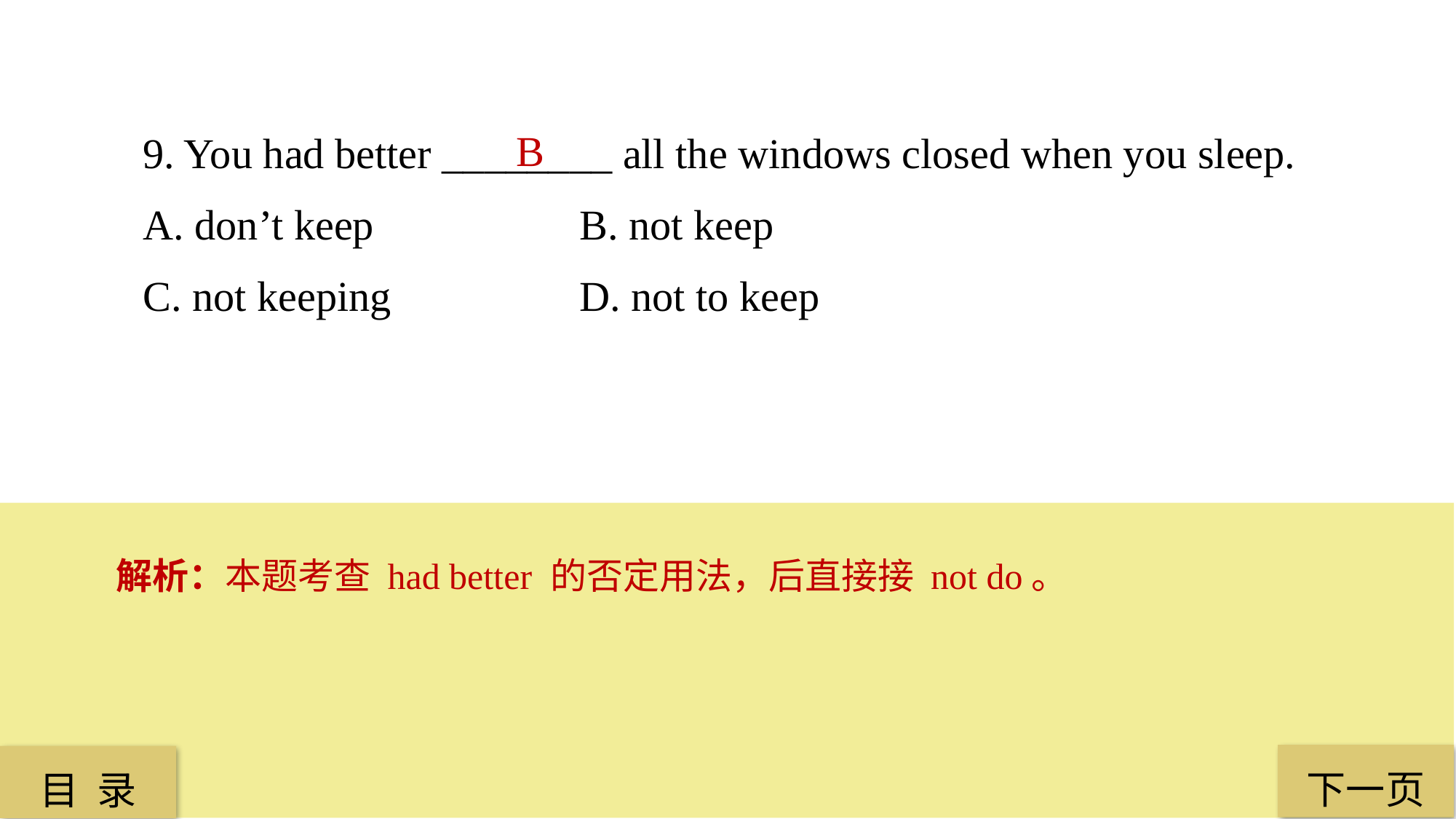

9. You had better ________ all the windows closed when you sleep.
A. don’t keep 		B. not keep
C. not keeping 		D. not to keep
B
解析：本题考查 had better 的否定用法，后直接接 not do。